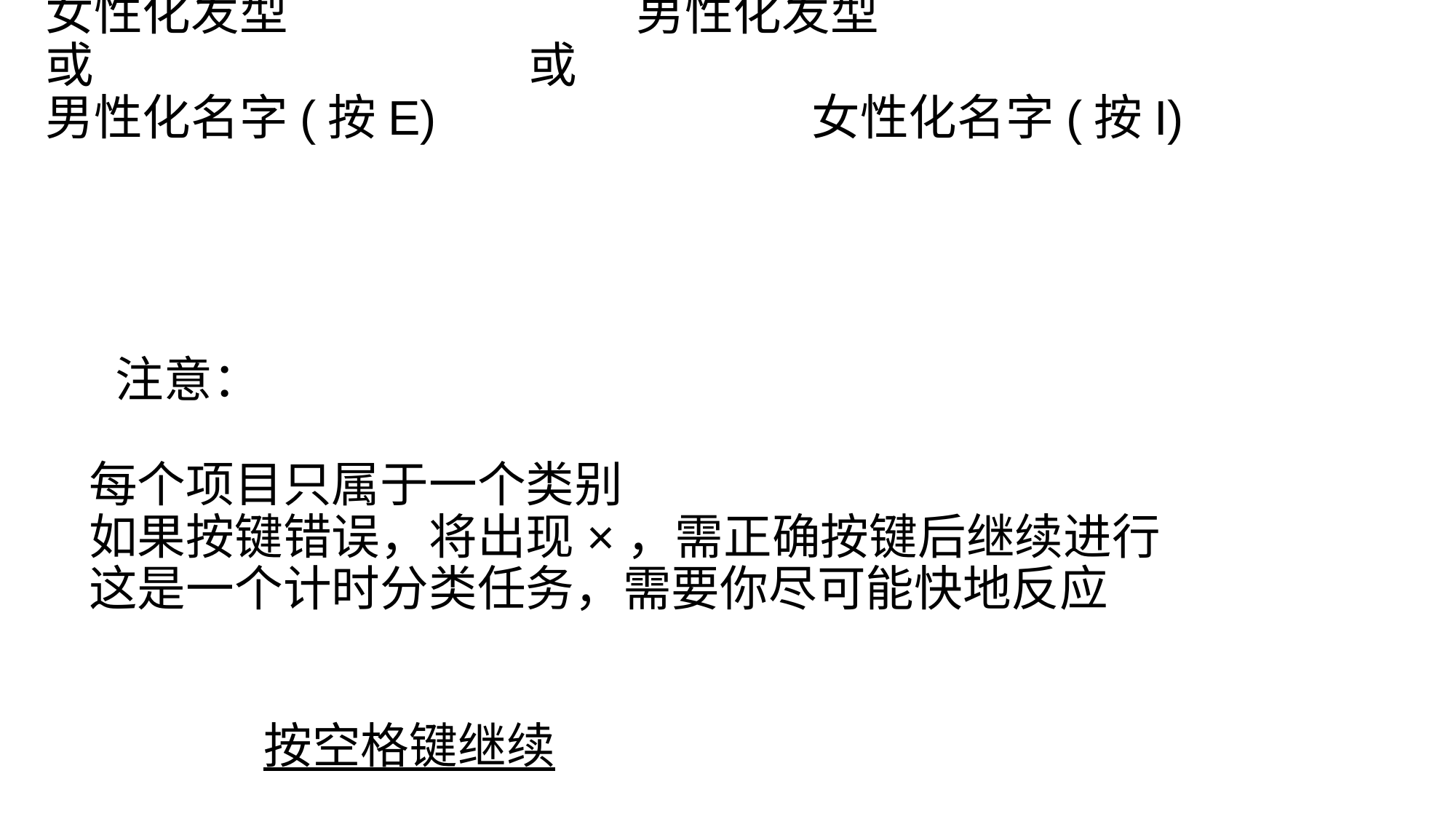

# 女性化发型                                男性化发型 或                                        或 男性化名字(按E)                           女性化名字(按I) 注意： 每个项目只属于一个类别 如果按键错误，将出现×，需正确按键后继续进行 这是一个计时分类任务，需要你尽可能快地反应 按空格键继续